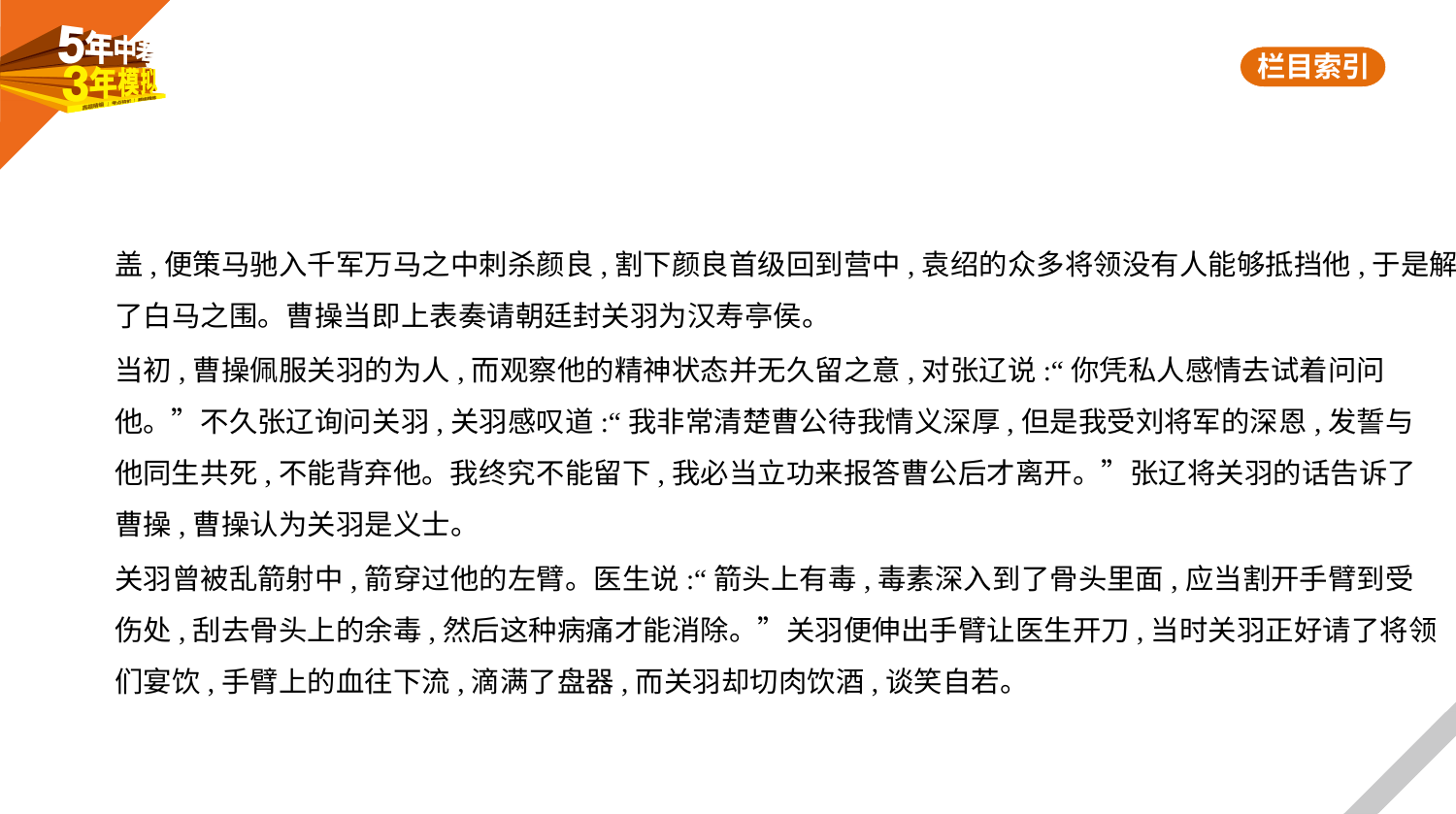

盖,便策马驰入千军万马之中刺杀颜良,割下颜良首级回到营中,袁绍的众多将领没有人能够抵挡他,于是解
了白马之围。曹操当即上表奏请朝廷封关羽为汉寿亭侯。
当初,曹操佩服关羽的为人,而观察他的精神状态并无久留之意,对张辽说:“你凭私人感情去试着问问
他。”不久张辽询问关羽,关羽感叹道:“我非常清楚曹公待我情义深厚,但是我受刘将军的深恩,发誓与
他同生共死,不能背弃他。我终究不能留下,我必当立功来报答曹公后才离开。”张辽将关羽的话告诉了
曹操,曹操认为关羽是义士。
关羽曾被乱箭射中,箭穿过他的左臂。医生说:“箭头上有毒,毒素深入到了骨头里面,应当割开手臂到受
伤处,刮去骨头上的余毒,然后这种病痛才能消除。”关羽便伸出手臂让医生开刀,当时关羽正好请了将领
们宴饮,手臂上的血往下流,滴满了盘器,而关羽却切肉饮酒,谈笑自若。